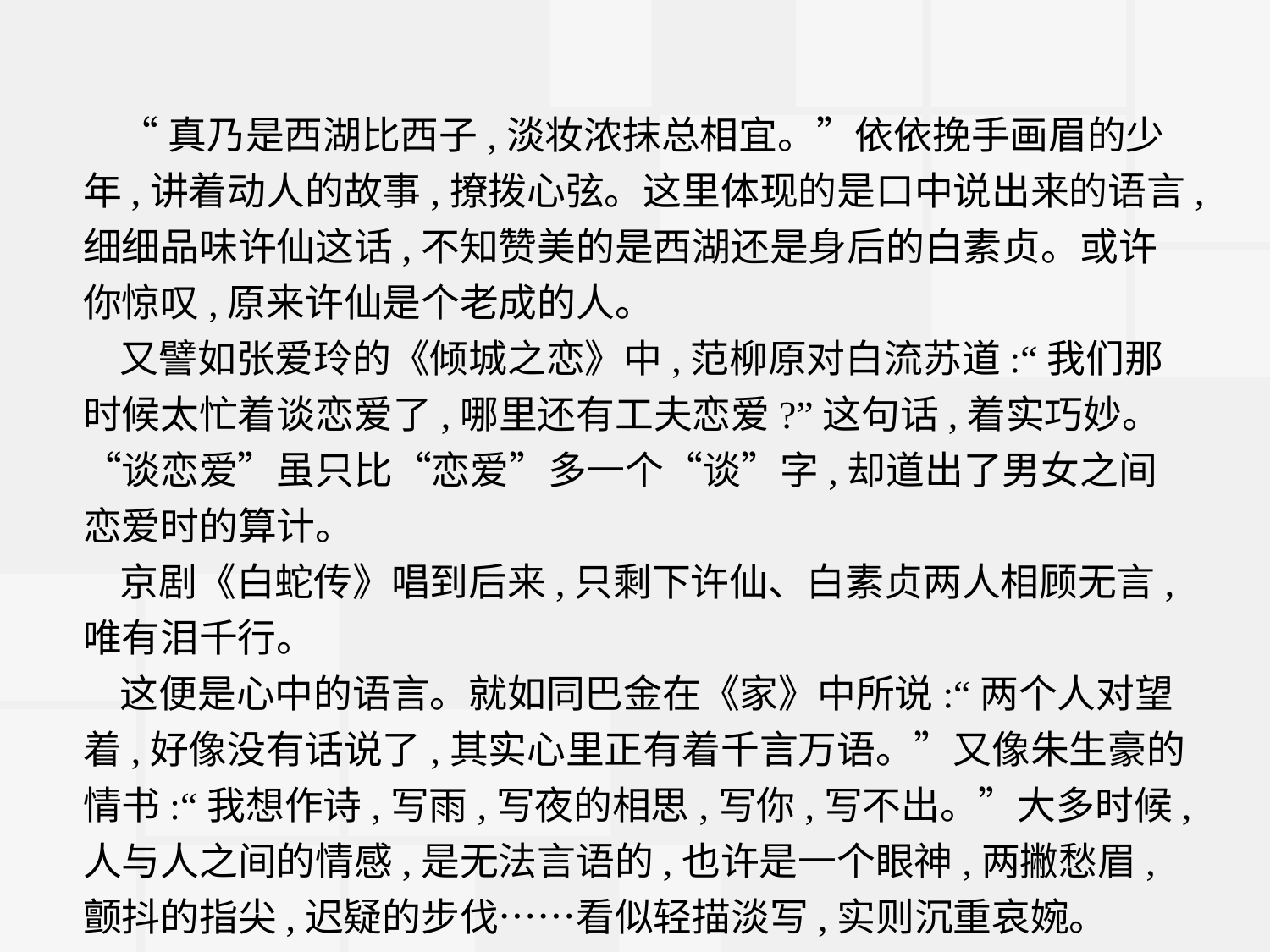

“真乃是西湖比西子,淡妆浓抹总相宜。”依依挽手画眉的少年,讲着动人的故事,撩拨心弦。这里体现的是口中说出来的语言,细细品味许仙这话,不知赞美的是西湖还是身后的白素贞。或许你惊叹,原来许仙是个老成的人。
又譬如张爱玲的《倾城之恋》中,范柳原对白流苏道:“我们那时候太忙着谈恋爱了,哪里还有工夫恋爱?”这句话,着实巧妙。“谈恋爱”虽只比“恋爱”多一个“谈”字,却道出了男女之间恋爱时的算计。
京剧《白蛇传》唱到后来,只剩下许仙、白素贞两人相顾无言,唯有泪千行。
这便是心中的语言。就如同巴金在《家》中所说:“两个人对望着,好像没有话说了,其实心里正有着千言万语。”又像朱生豪的情书:“我想作诗,写雨,写夜的相思,写你,写不出。”大多时候,人与人之间的情感,是无法言语的,也许是一个眼神,两撇愁眉,颤抖的指尖,迟疑的步伐……看似轻描淡写,实则沉重哀婉。